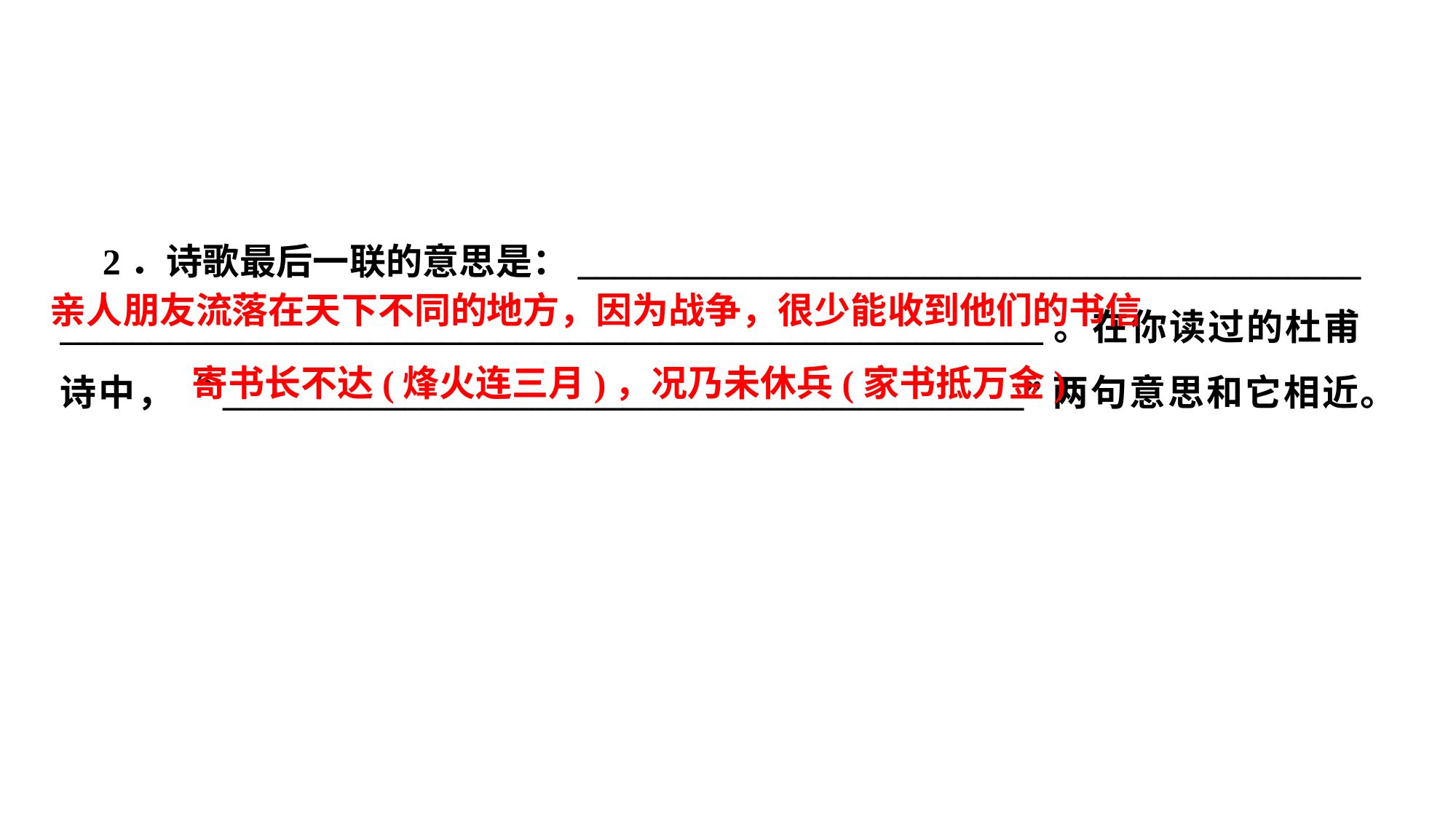

2．诗歌最后一联的意思是：___________________________________________
______________________________________________________。在你读过的杜甫诗中，“____________________________________________”两句意思和它相近。
亲人朋友流落在天下不同的地方，因为战争，很少能收到他们的书信
寄书长不达(烽火连三月)，况乃未休兵(家书抵万金)